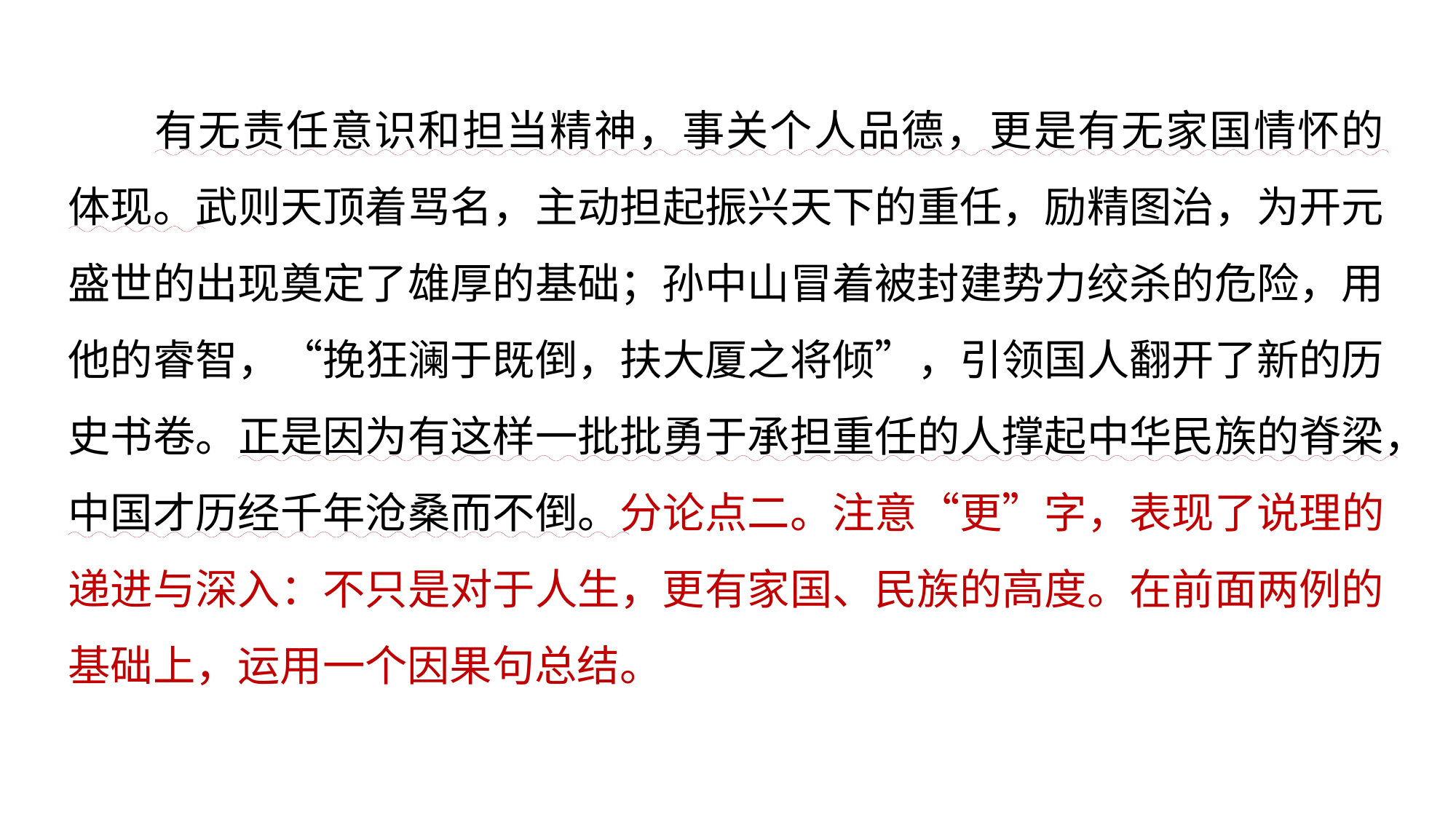

有无责任意识和担当精神，事关个人品德，更是有无家国情怀的体现。武则天顶着骂名，主动担起振兴天下的重任，励精图治，为开元盛世的出现奠定了雄厚的基础；孙中山冒着被封建势力绞杀的危险，用他的睿智，“挽狂澜于既倒，扶大厦之将倾”，引领国人翻开了新的历史书卷。正是因为有这样一批批勇于承担重任的人撑起中华民族的脊梁，中国才历经千年沧桑而不倒。分论点二。注意“更”字，表现了说理的递进与深入：不只是对于人生，更有家国、民族的高度。在前面两例的基础上，运用一个因果句总结。